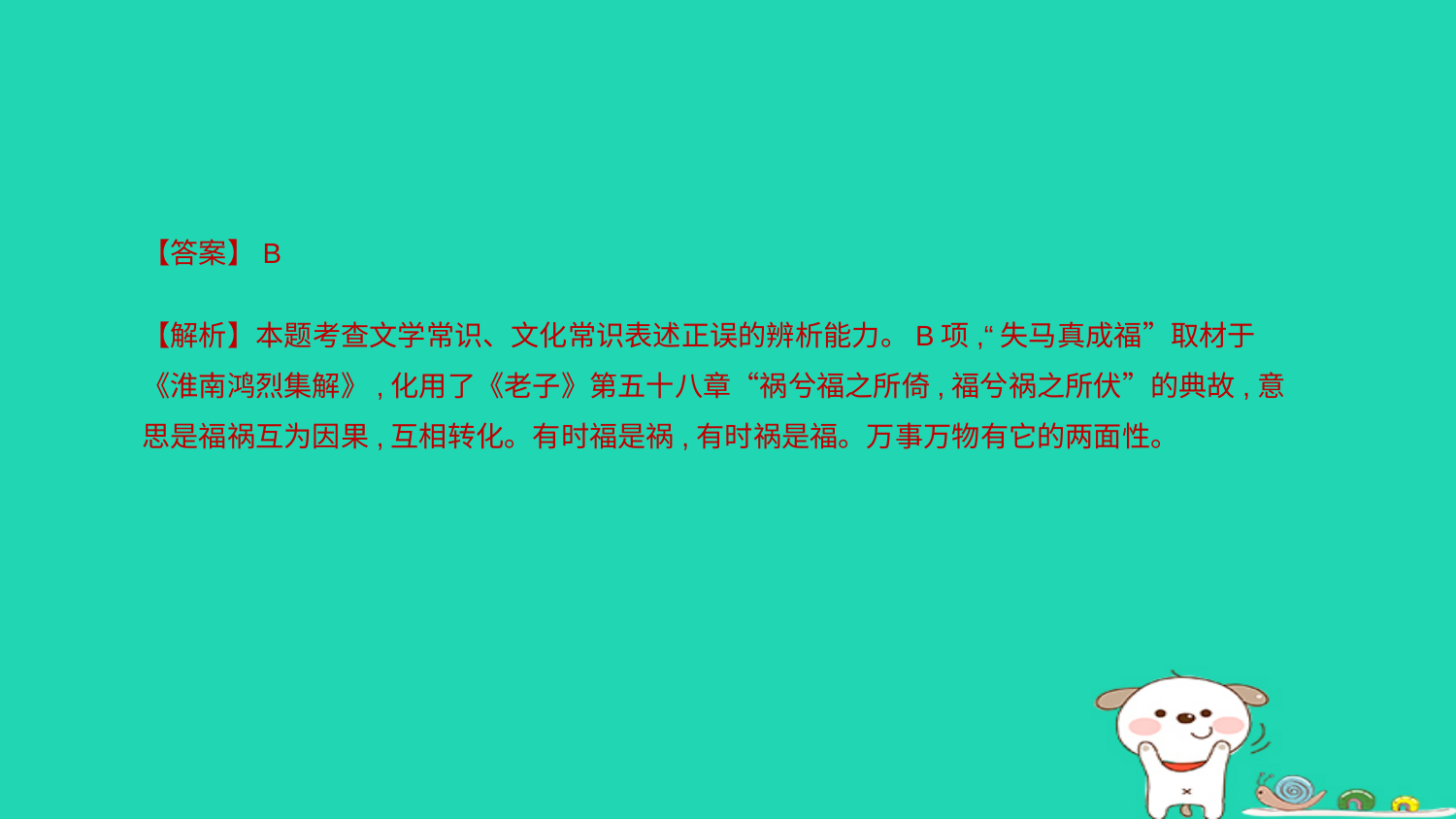

【答案】B
【解析】本题考查文学常识、文化常识表述正误的辨析能力。B项,“失马真成福”取材于《淮南鸿烈集解》,化用了《老子》第五十八章“祸兮福之所倚,福兮祸之所伏”的典故,意思是福祸互为因果,互相转化。有时福是祸,有时祸是福。万事万物有它的两面性。